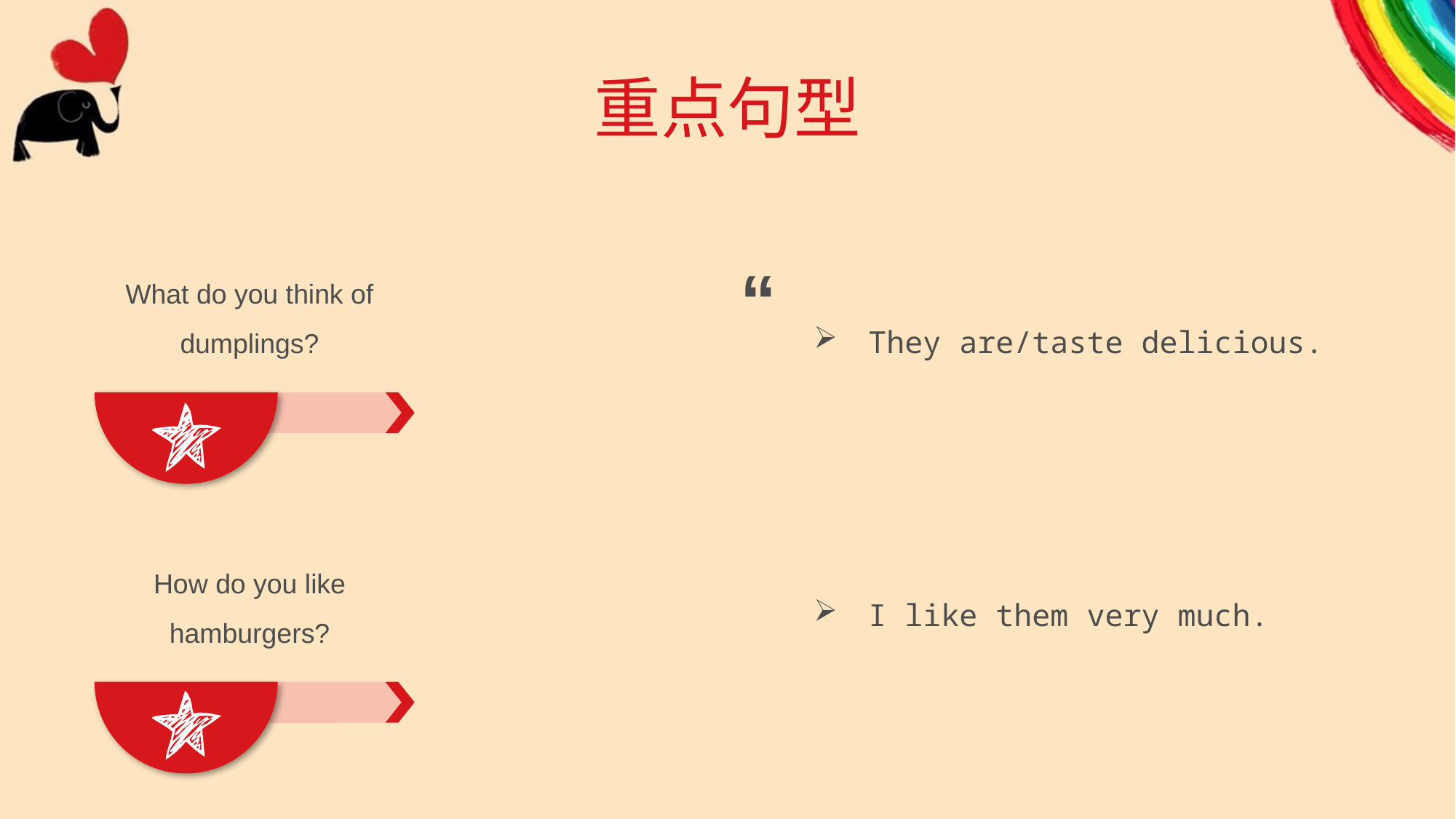

# 重点句型
What do you think of dumplings?
They are/taste delicious.

I like them very much.

“

How do you like hamburgers?